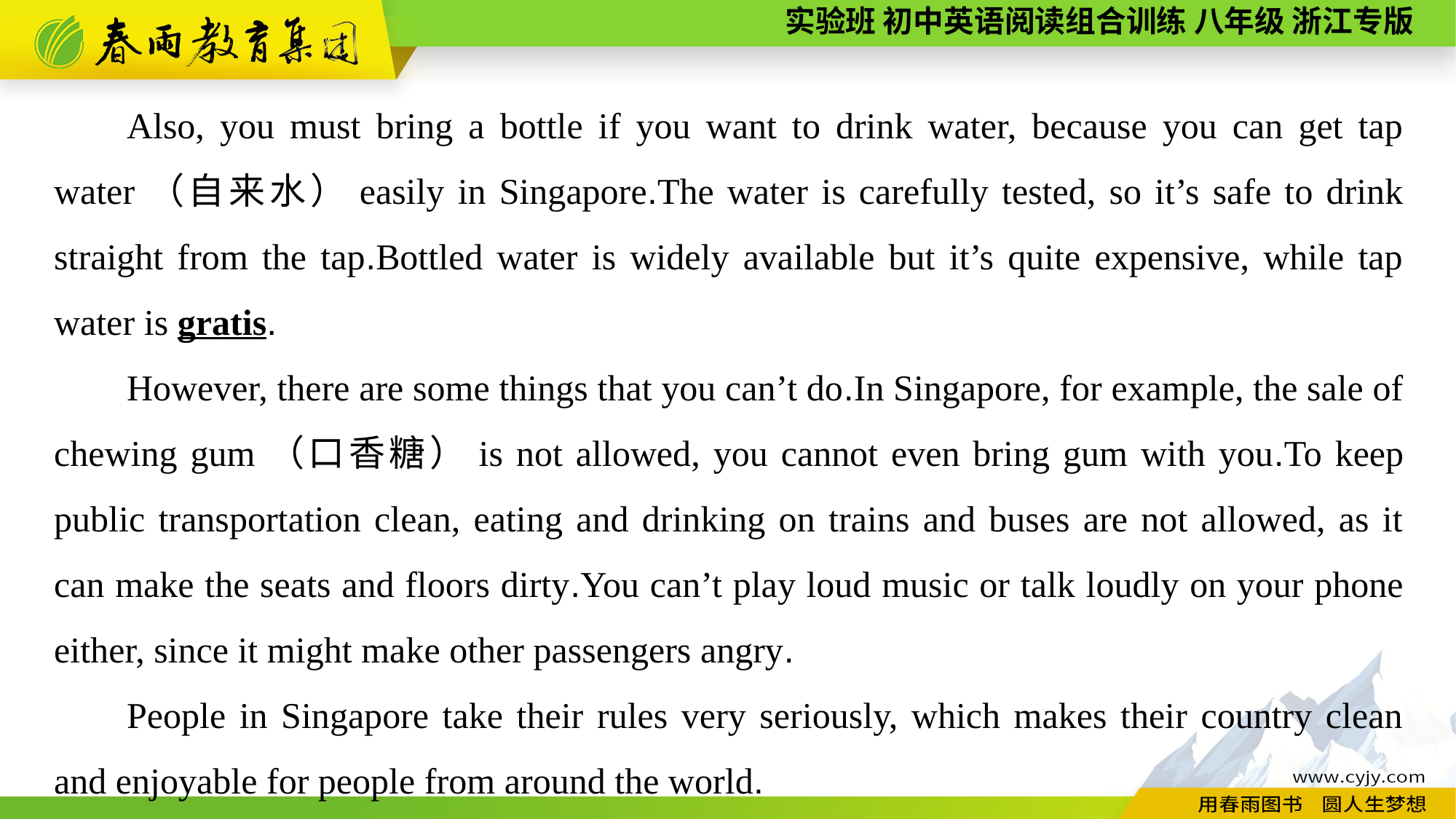

Also, you must bring a bottle if you want to drink water, because you can get tap water（自来水）easily in Singapore.The water is carefully tested, so it’s safe to drink straight from the tap.Bottled water is widely available but it’s quite expensive, while tap water is gratis.
However, there are some things that you can’t do.In Singapore, for example, the sale of chewing gum（口香糖）is not allowed, you cannot even bring gum with you.To keep public transportation clean, eating and drinking on trains and buses are not allowed, as it can make the seats and floors dirty.You can’t play loud music or talk loudly on your phone either, since it might make other passengers angry.
People in Singapore take their rules very seriously, which makes their country clean and enjoyable for people from around the world.